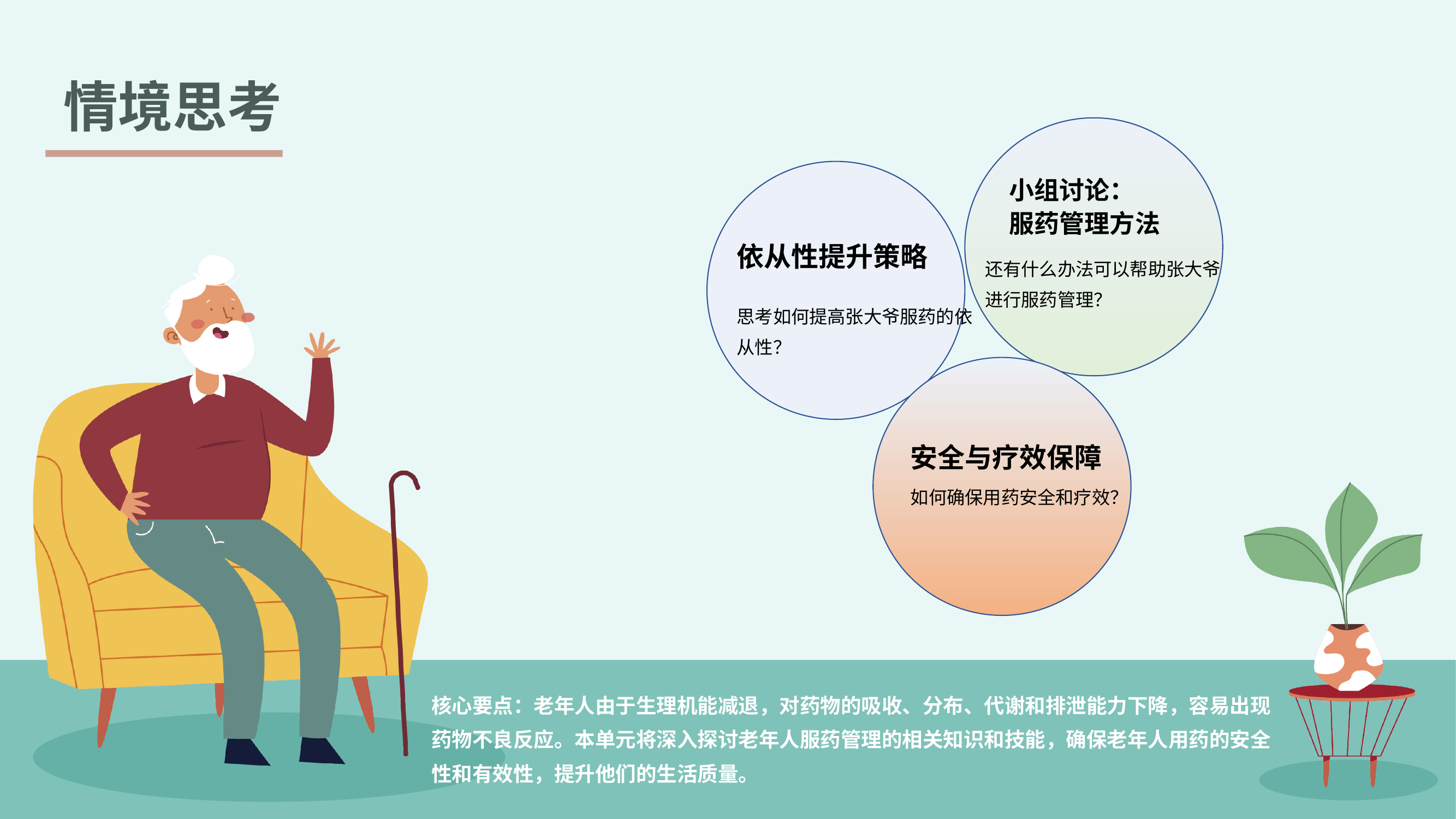

情境思考

小组讨论：
服药管理方法
依从性提升策略
还有什么办法可以帮助张大爷进行服药管理？
思考如何提高张大爷服药的依从性？

安全与疗效保障
如何确保用药安全和疗效？
核心要点：老年人由于生理机能减退，对药物的吸收、分布、代谢和排泄能力下降，容易出现药物不良反应。本单元将深入探讨老年人服药管理的相关知识和技能，确保老年人用药的安全性和有效性，提升他们的生活质量。